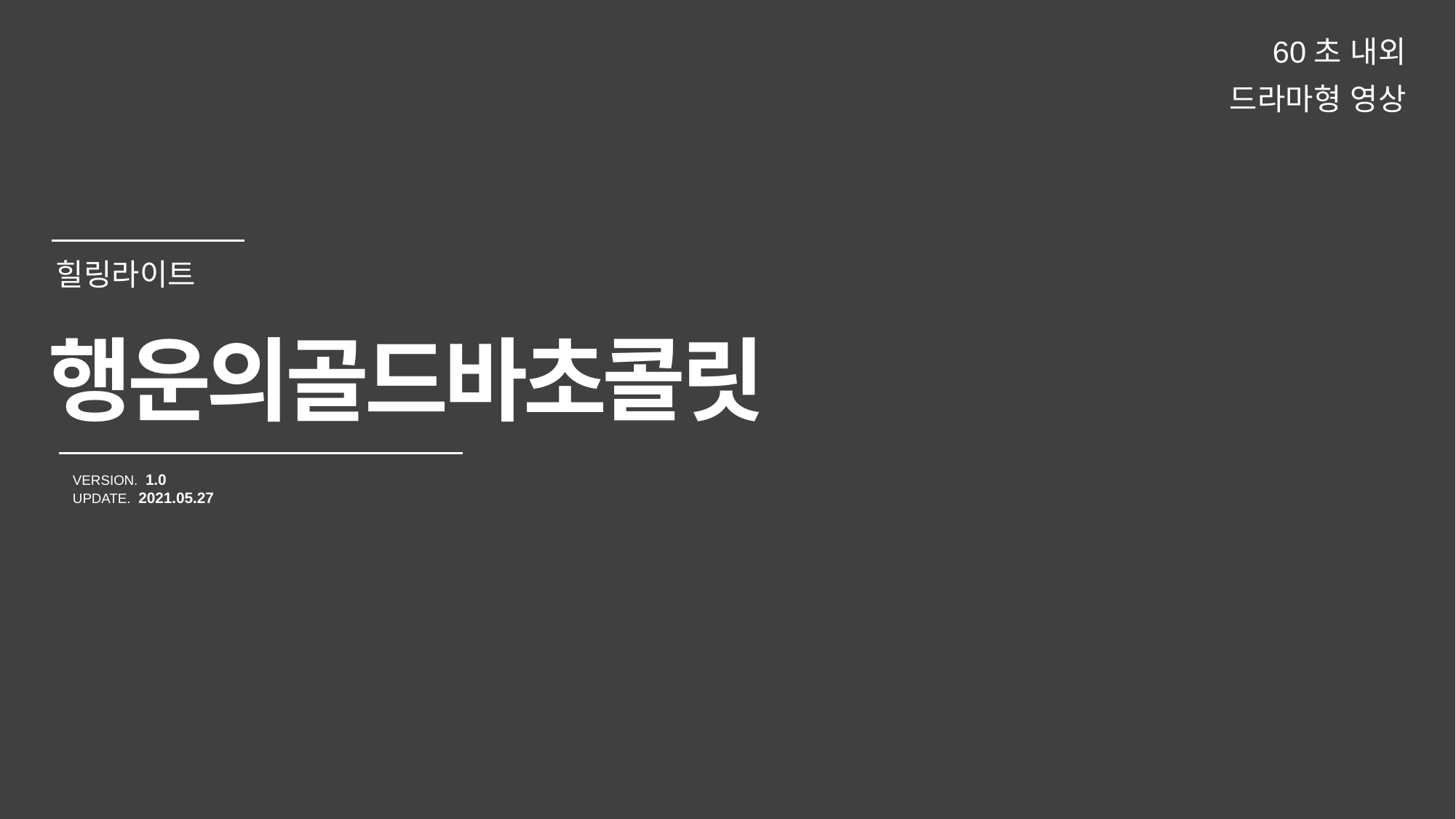

60초 내외
드라마형 영상
행운의골드바초콜릿
VERSION.  1.0
UPDATE.  2021.05.27

힐링라이트